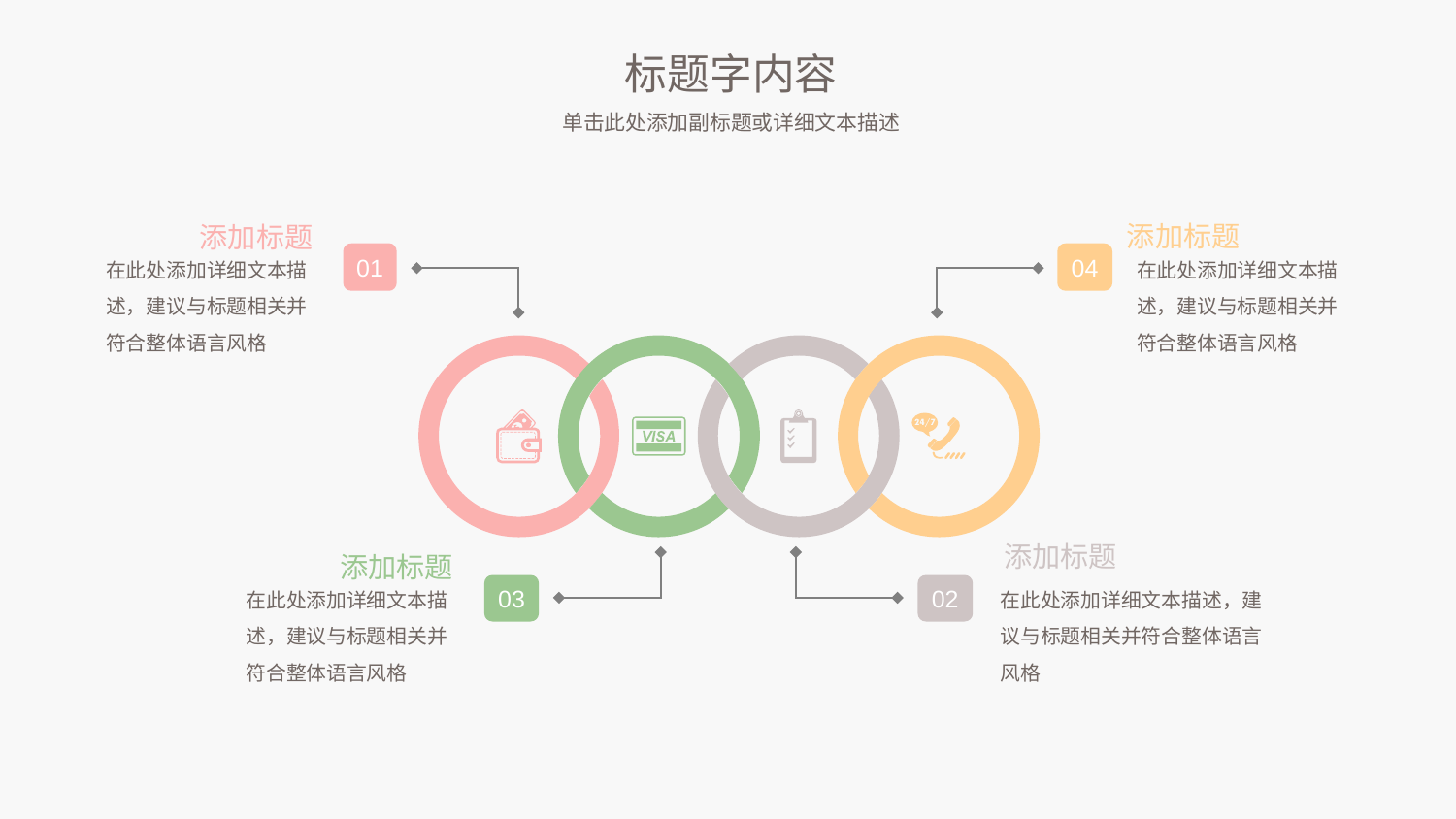

标题字内容
单击此处添加副标题或详细文本描述
添加标题
添加标题
在此处添加详细文本描述，建议与标题相关并符合整体语言风格
在此处添加详细文本描述，建议与标题相关并符合整体语言风格
01
04

添加标题
添加标题

在此处添加详细文本描述，建议与标题相关并符合整体语言风格
在此处添加详细文本描述，建议与标题相关并符合整体语言风格
03
02